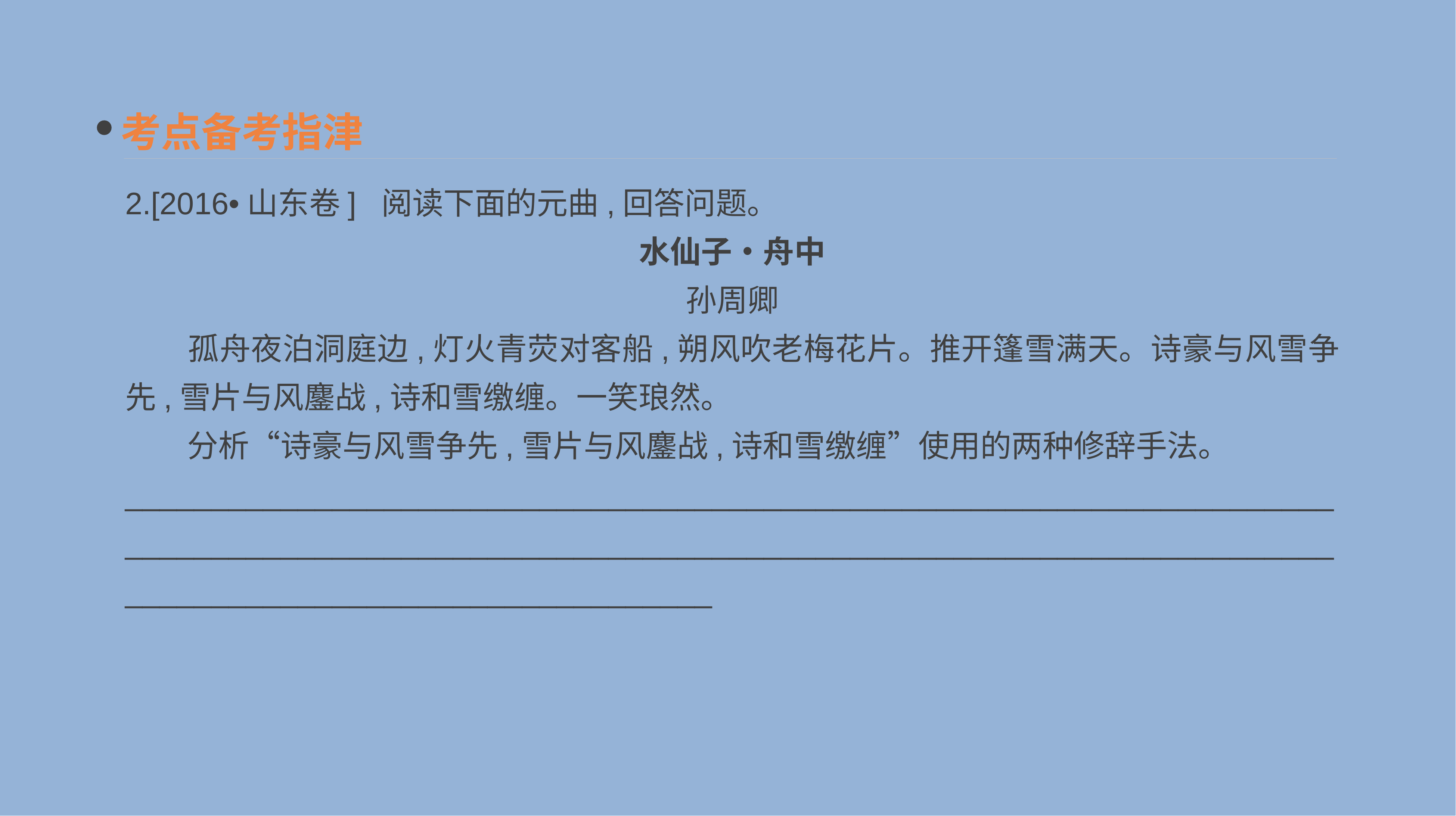

考点备考指津

2.[2016•山东卷]  阅读下面的元曲,回答问题。
水仙子•舟中
孙周卿
　　孤舟夜泊洞庭边,灯火青荧对客船,朔风吹老梅花片。推开篷雪满天。诗豪与风雪争先,雪片与风鏖战,诗和雪缴缠。一笑琅然。
　　分析“诗豪与风雪争先,雪片与风鏖战,诗和雪缴缠”使用的两种修辞手法。
______________________________________________________________________________________________________________________________________________________________________________